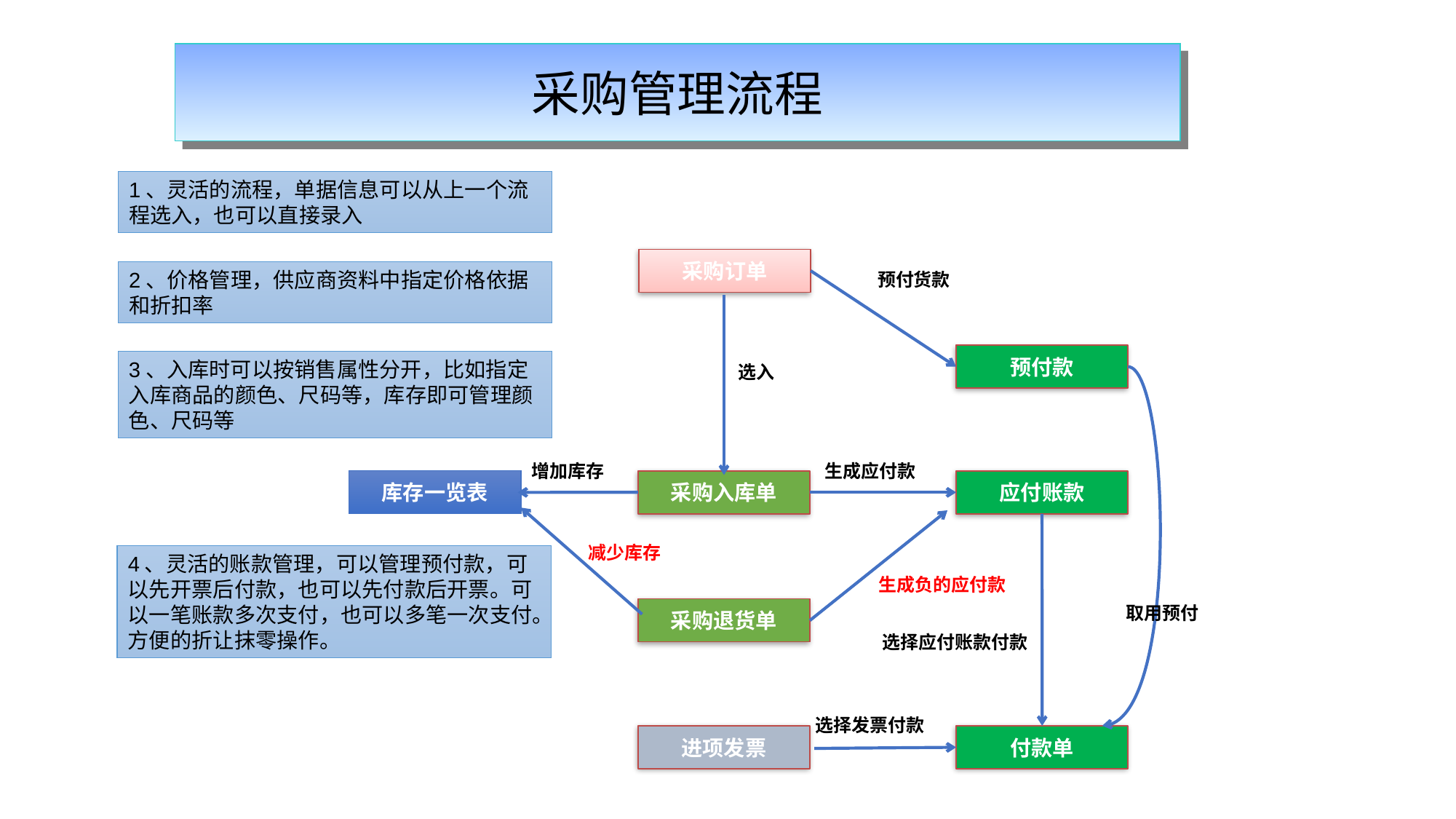

采购管理流程
1、灵活的流程，单据信息可以从上一个流程选入，也可以直接录入
采购订单
2、价格管理，供应商资料中指定价格依据和折扣率
预付货款
预付款
3、入库时可以按销售属性分开，比如指定入库商品的颜色、尺码等，库存即可管理颜色、尺码等
选入
增加库存
生成应付款
库存一览表
采购入库单
应付账款
减少库存
4、灵活的账款管理，可以管理预付款，可以先开票后付款，也可以先付款后开票。可以一笔账款多次支付，也可以多笔一次支付。方便的折让抹零操作。
生成负的应付款
取用预付
采购退货单
选择应付账款付款
选择发票付款
进项发票
付款单